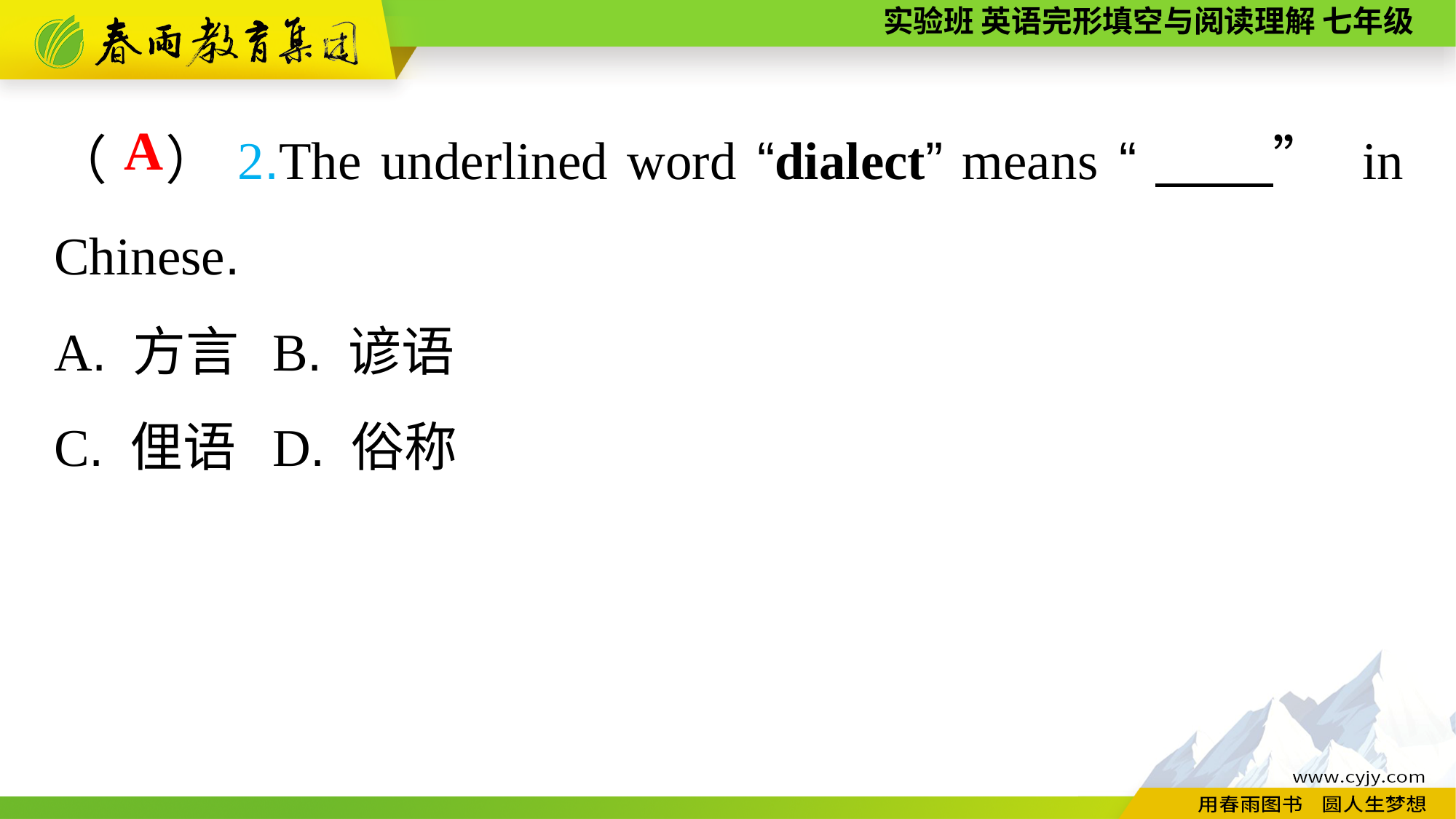

（   ）2.The underlined word “dialect” means “　　” in Chinese.
A. 方言	B. 谚语
C. 俚语	D. 俗称
A